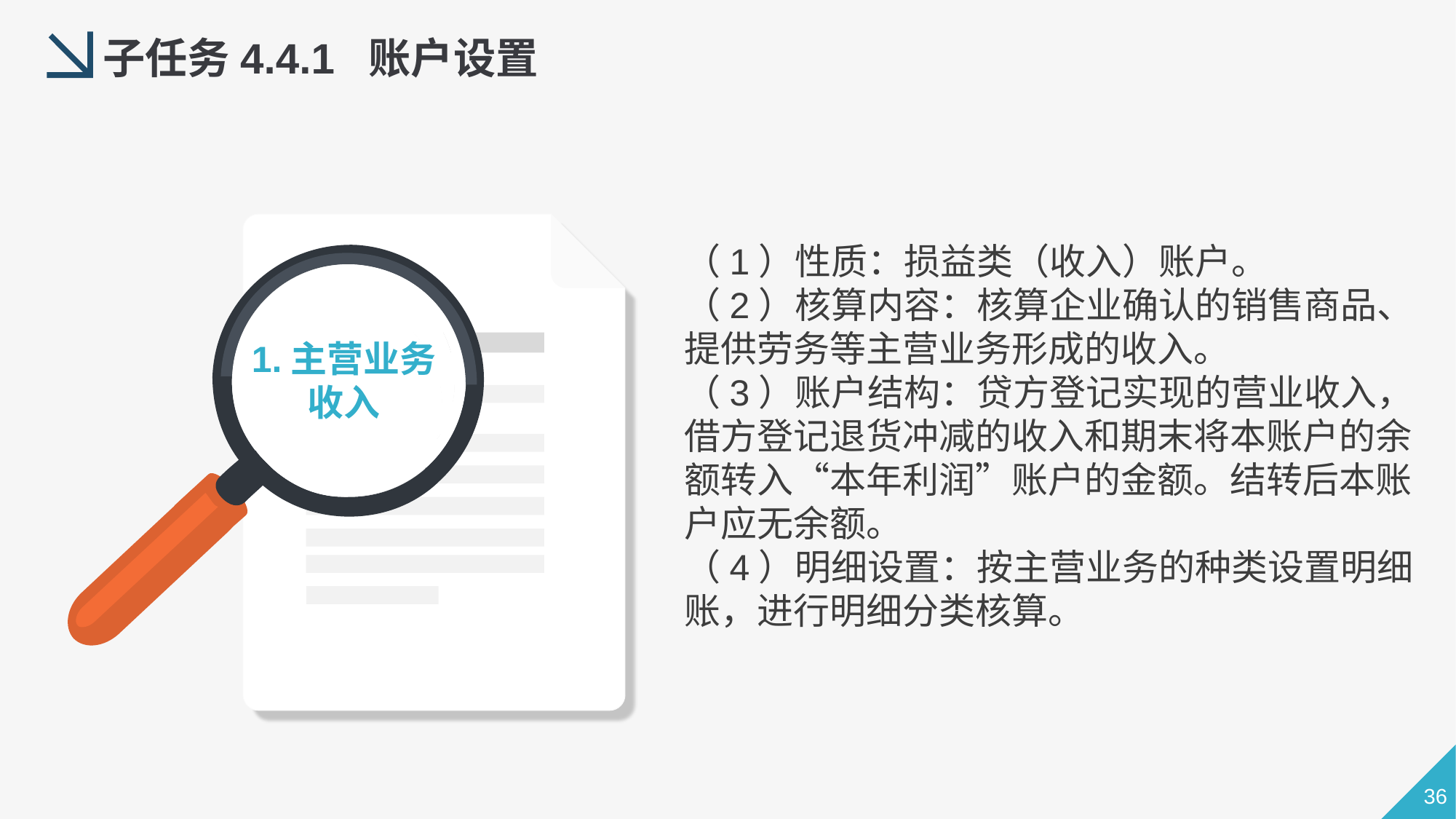

子任务4.4.1  账户设置

（1）性质：损益类（收入）账户。
（2）核算内容：核算企业确认的销售商品、提供劳务等主营业务形成的收入。
（3）账户结构：贷方登记实现的营业收入，借方登记退货冲减的收入和期末将本账户的余额转入“本年利润”账户的金额。结转后本账户应无余额。
（4）明细设置：按主营业务的种类设置明细账，进行明细分类核算。

1.主营业务收入